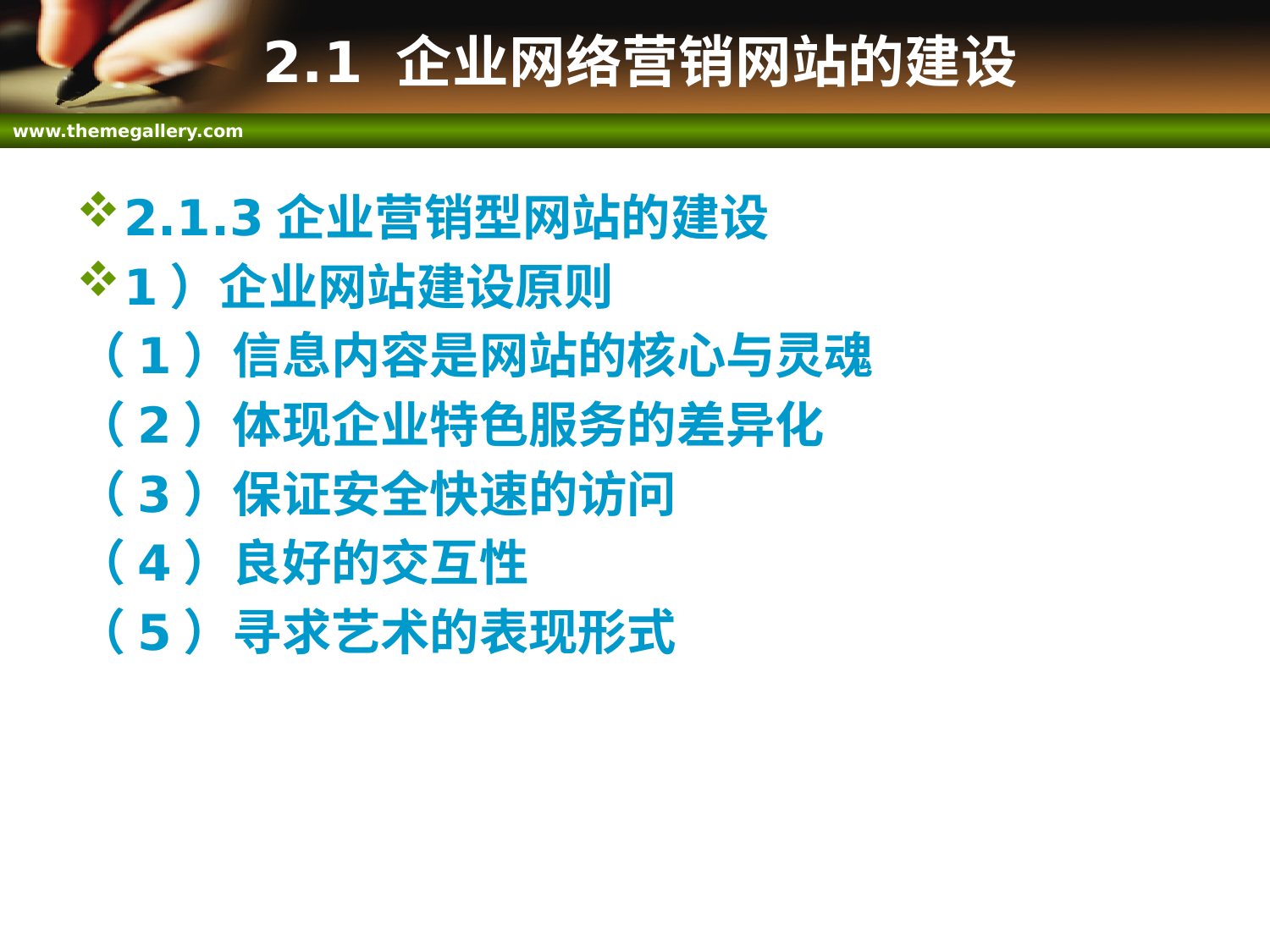

# 2.1 企业网络营销网站的建设
2.1.3企业营销型网站的建设
1）企业网站建设原则
（1）信息内容是网站的核心与灵魂
（2）体现企业特色服务的差异化
（3）保证安全快速的访问
（4）良好的交互性
（5）寻求艺术的表现形式